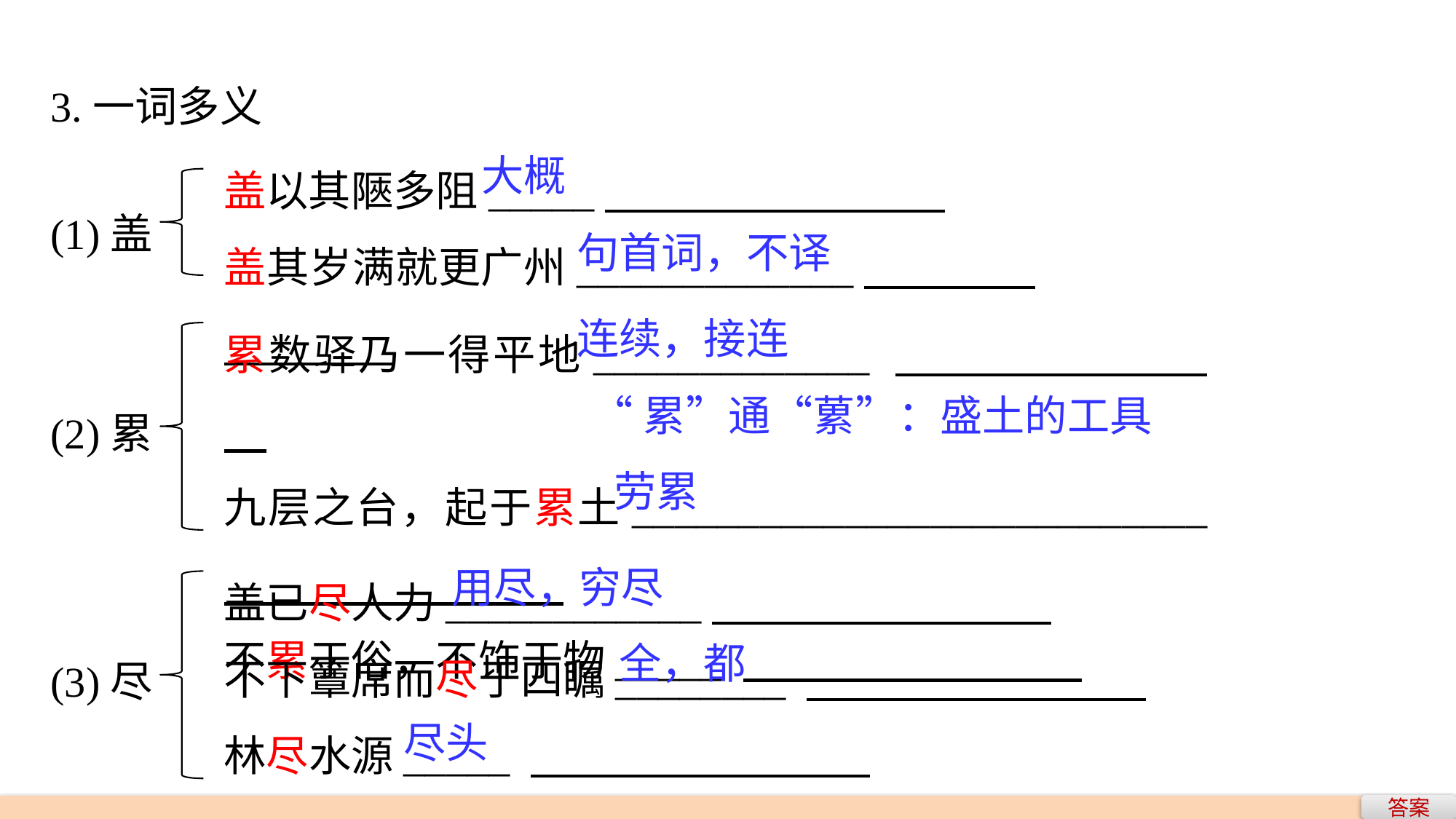

3.一词多义
盖以其陿多阻_____
盖其岁满就更广州_____________
大概

(1)盖
句首词，不译
累数驿乃一得平地_____________
九层之台，起于累土___________________________
不累于俗，不饰于物_____
连续，接连

(2)累
“累”通“蔂”：盛土的工具
劳累
盖已尽人力____________
不下簟席而尽于四瞩________
林尽水源_____
用尽，穷尽

(3)尽
全，都
尽头
答案